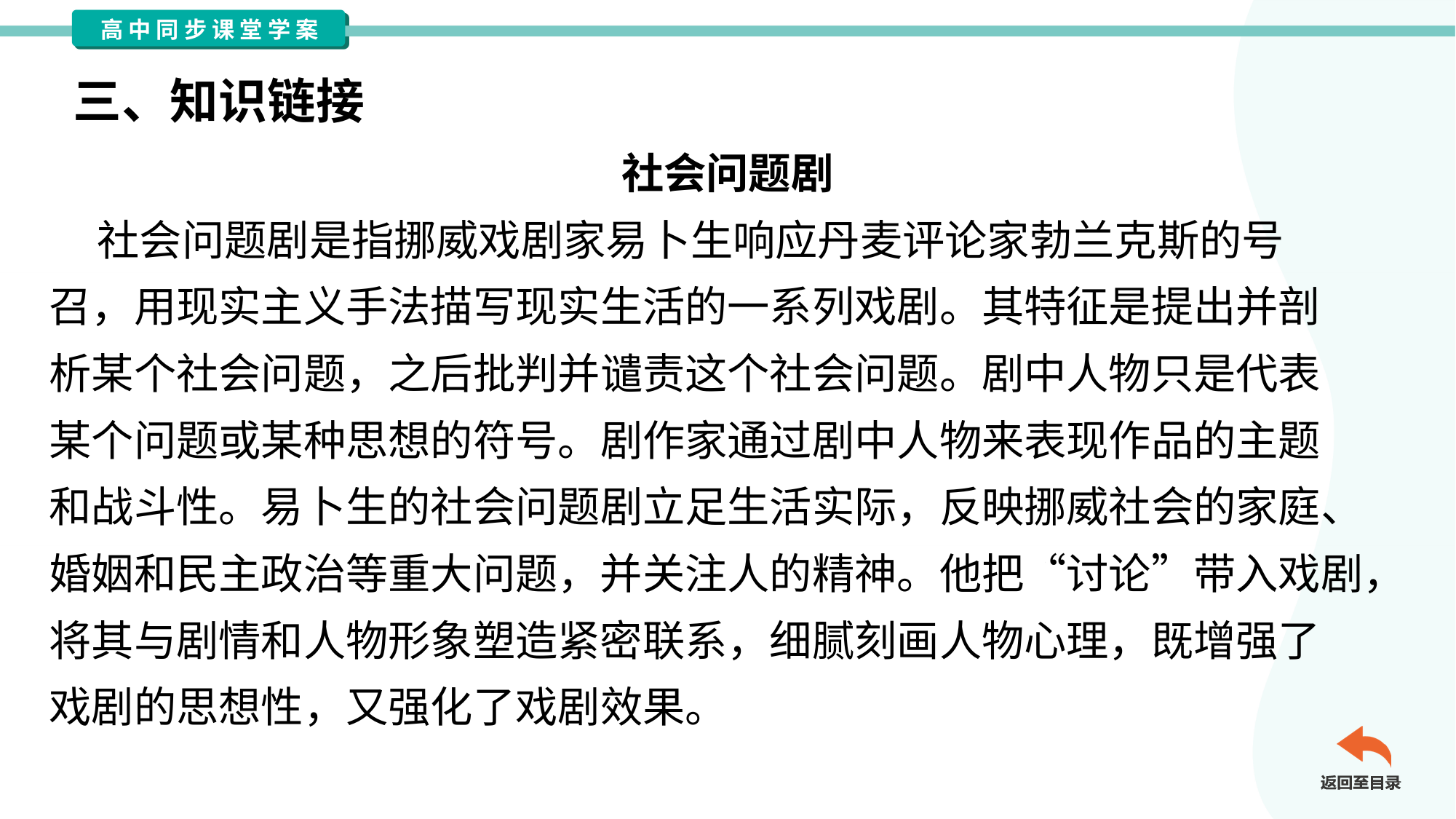

三、知识链接
社会问题剧
    社会问题剧是指挪威戏剧家易卜生响应丹麦评论家勃兰克斯的号
召，用现实主义手法描写现实生活的一系列戏剧。其特征是提出并剖
析某个社会问题，之后批判并谴责这个社会问题。剧中人物只是代表
某个问题或某种思想的符号。剧作家通过剧中人物来表现作品的主题
和战斗性。易卜生的社会问题剧立足生活实际，反映挪威社会的家庭、
婚姻和民主政治等重大问题，并关注人的精神。他把“讨论”带入戏剧，
将其与剧情和人物形象塑造紧密联系，细腻刻画人物心理，既增强了
戏剧的思想性，又强化了戏剧效果。